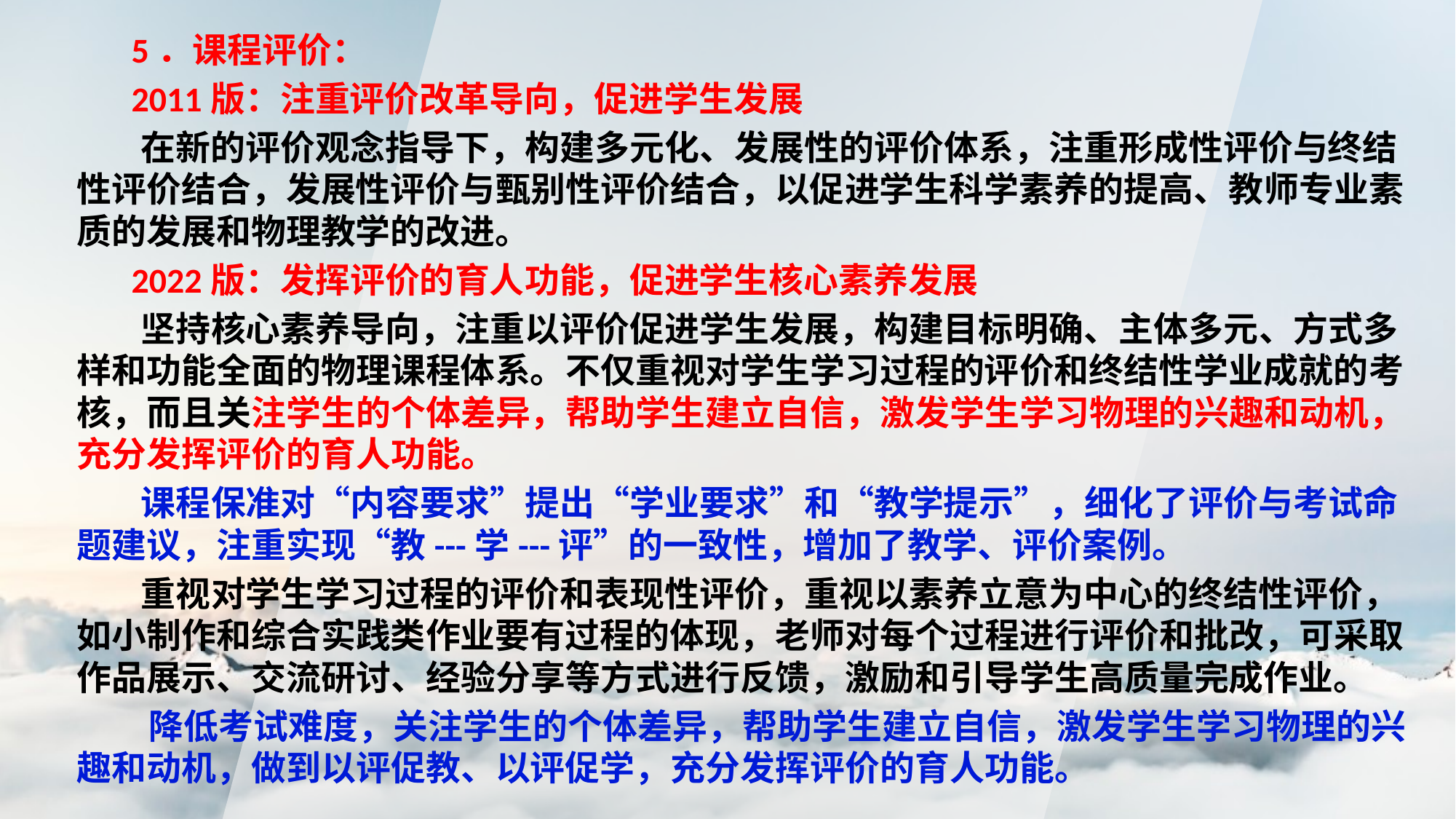

5．课程评价：
       2011版：注重评价改革导向，促进学生发展
       在新的评价观念指导下，构建多元化、发展性的评价体系，注重形成性评价与终结性评价结合，发展性评价与甄别性评价结合，以促进学生科学素养的提高、教师专业素质的发展和物理教学的改进。
       2022版：发挥评价的育人功能，促进学生核心素养发展
       坚持核心素养导向，注重以评价促进学生发展，构建目标明确、主体多元、方式多样和功能全面的物理课程体系。不仅重视对学生学习过程的评价和终结性学业成就的考核，而且关注学生的个体差异，帮助学生建立自信，激发学生学习物理的兴趣和动机，充分发挥评价的育人功能。
       课程保准对“内容要求”提出“学业要求”和“教学提示”，细化了评价与考试命题建议，注重实现“教---学---评”的一致性，增加了教学、评价案例。
       重视对学生学习过程的评价和表现性评价，重视以素养立意为中心的终结性评价，如小制作和综合实践类作业要有过程的体现，老师对每个过程进行评价和批改，可采取作品展示、交流研讨、经验分享等方式进行反馈，激励和引导学生高质量完成作业。
        降低考试难度，关注学生的个体差异，帮助学生建立自信，激发学生学习物理的兴趣和动机，做到以评促教、以评促学，充分发挥评价的育人功能。